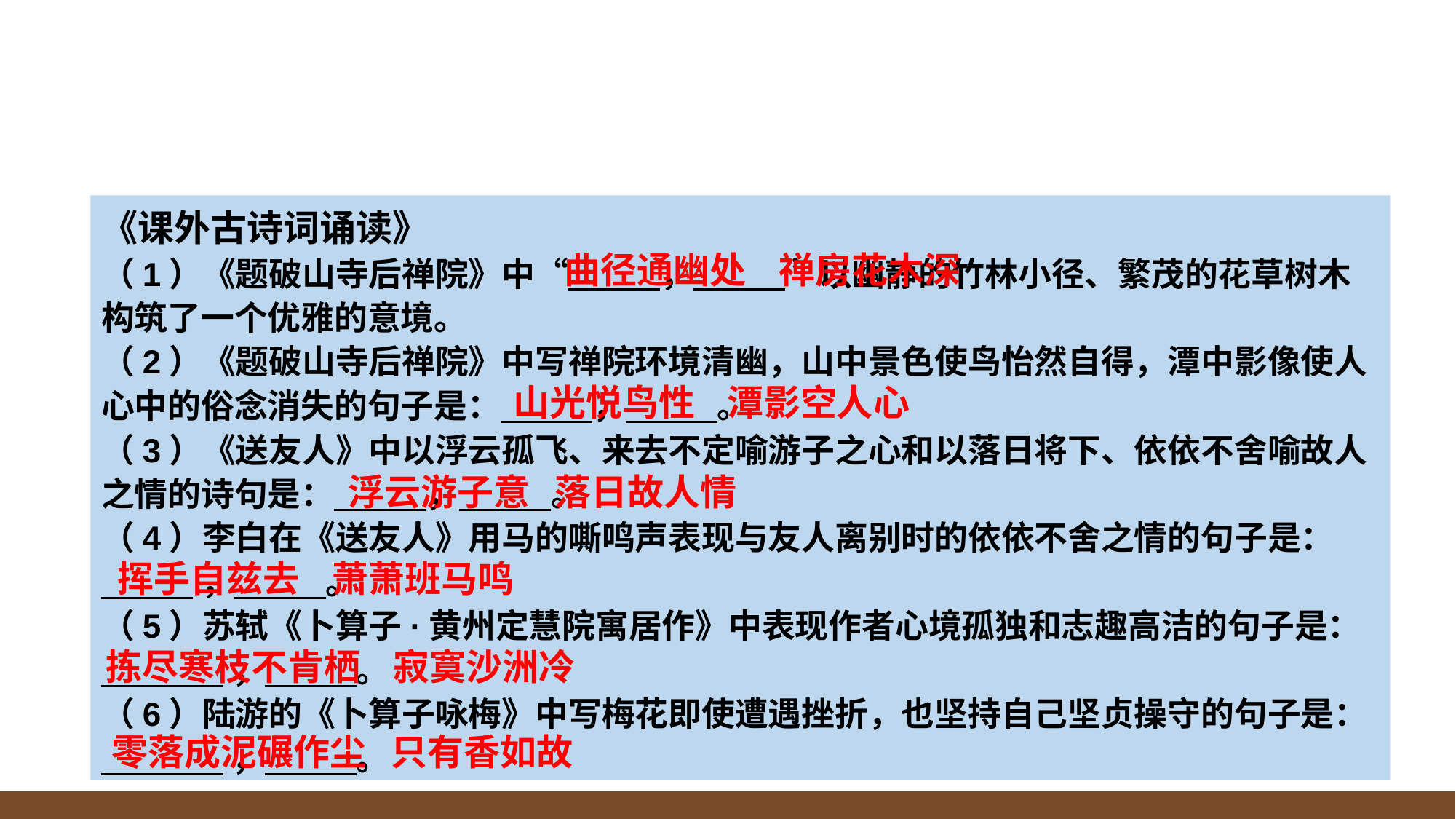

《课外古诗词诵读》
（1）《题破山寺后禅院》中“            ，            ”以幽静的竹林小径、繁茂的花草树木构筑了一个优雅的意境。
（2）《题破山寺后禅院》中写禅院环境清幽，山中景色使鸟怡然自得，潭中影像使人心中的俗念消失的句子是：            ，            。
（3）《送友人》中以浮云孤飞、来去不定喻游子之心和以落日将下、依依不舍喻故人之情的诗句是：            ，            。
（4）李白在《送友人》用马的嘶鸣声表现与友人离别时的依依不舍之情的句子是：
            ，            。
（5）苏轼《卜算子·黄州定慧院寓居作》中表现作者心境孤独和志趣高洁的句子是：
                ，            。
（6）陆游的《卜算子咏梅》中写梅花即使遭遇挫折，也坚持自己坚贞操守的句子是：
                ，            。
曲径通幽处    禅房花木深
山光悦鸟性    潭影空人心
浮云游子意   落日故人情
挥手自兹去    萧萧班马鸣
拣尽寒枝不肯栖    寂寞沙洲冷
零落成泥碾作尘   只有香如故